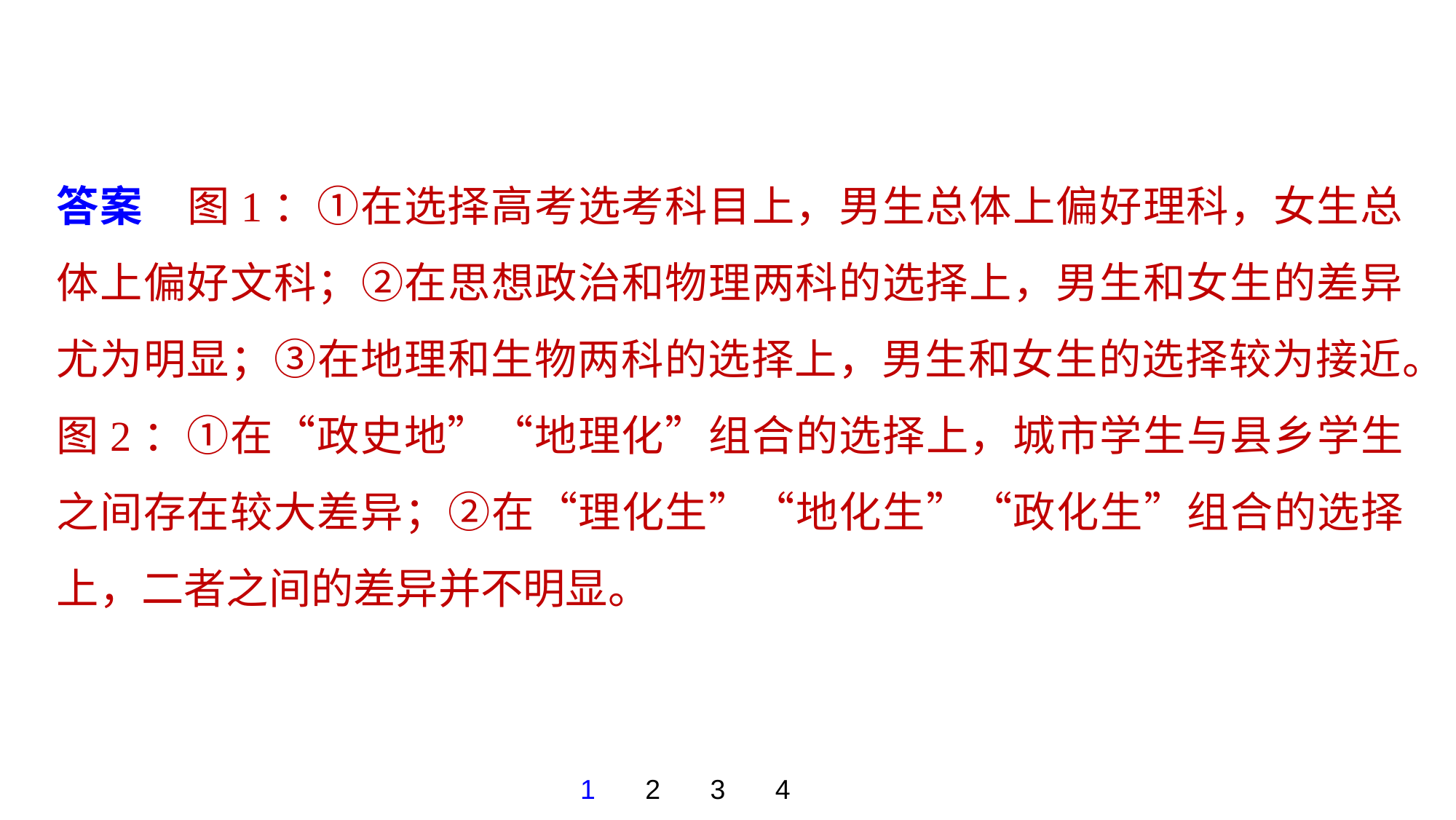

答案　图1：①在选择高考选考科目上，男生总体上偏好理科，女生总体上偏好文科；②在思想政治和物理两科的选择上，男生和女生的差异尤为明显；③在地理和生物两科的选择上，男生和女生的选择较为接近。
图2：①在“政史地”“地理化”组合的选择上，城市学生与县乡学生之间存在较大差异；②在“理化生”“地化生”“政化生”组合的选择上，二者之间的差异并不明显。
1
2
3
4